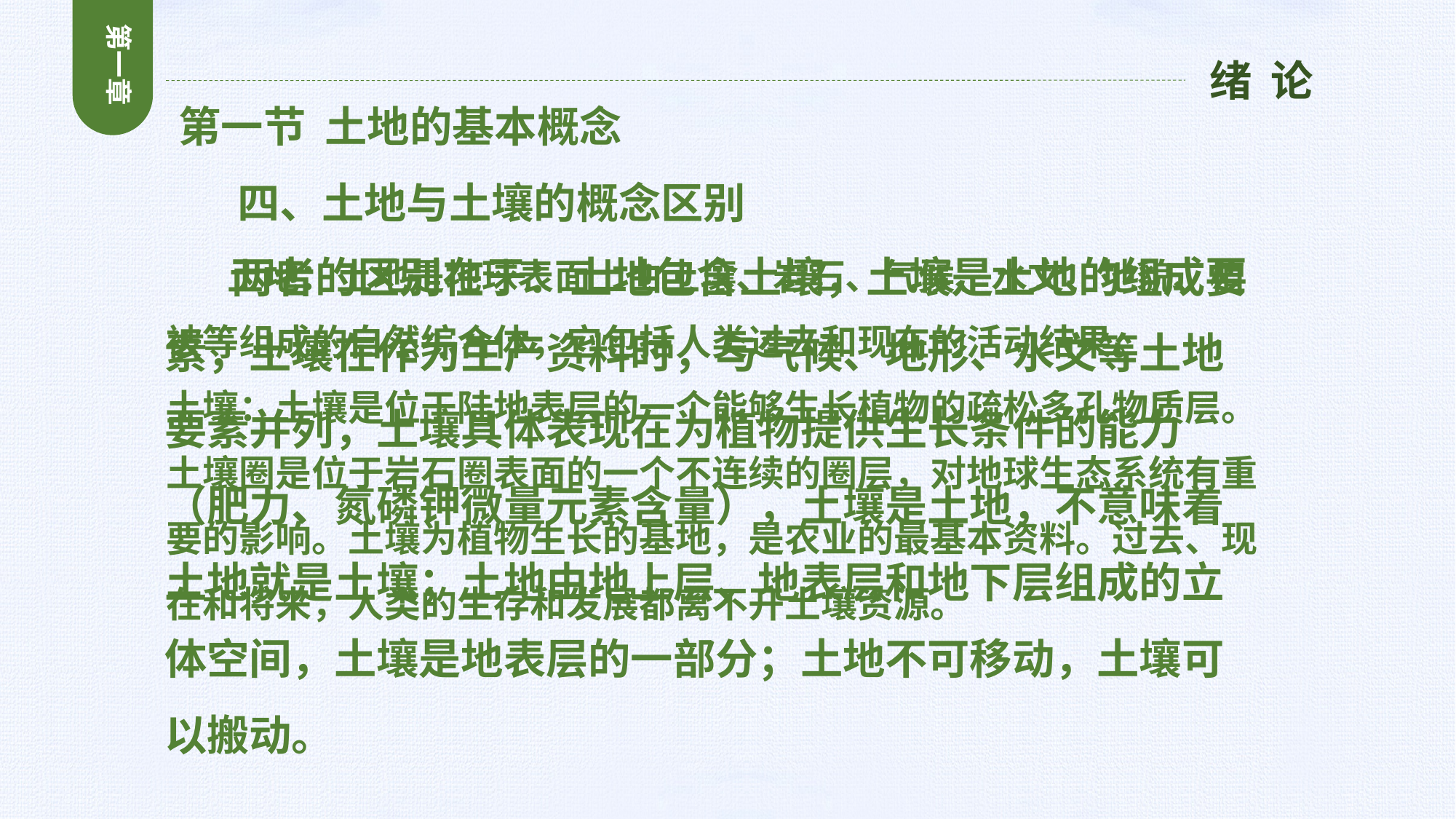

第一章
绪  论
第一节  土地的基本概念
     四、土地与土壤的概念区别

       两者的区别在于：土地包含土壤，土壤是土地的组成要素，土壤在作为生产资料时，与气候、地形、水文等土地要素并列，土壤具体表现在为植物提供生长条件的能力（肥力、氮磷钾微量元素含量），土壤是土地，不意味着土地就是土壤；土地由地上层、地表层和地下层组成的立体空间，土壤是地表层的一部分；土地不可移动，土壤可以搬动。

        土地：土地是地球表面上由土壤、岩石、气候、水文、地貌、植被等组成的自然综合体，它包括人类过去和现在的活动结果。
土壤：土壤是位于陆地表层的一个能够生长植物的疏松多孔物质层。土壤圈是位于岩石圈表面的一个不连续的圈层，对地球生态系统有重要的影响。土壤为植物生长的基地，是农业的最基本资料。过去、现在和将来，人类的生存和发展都离不开土壤资源。